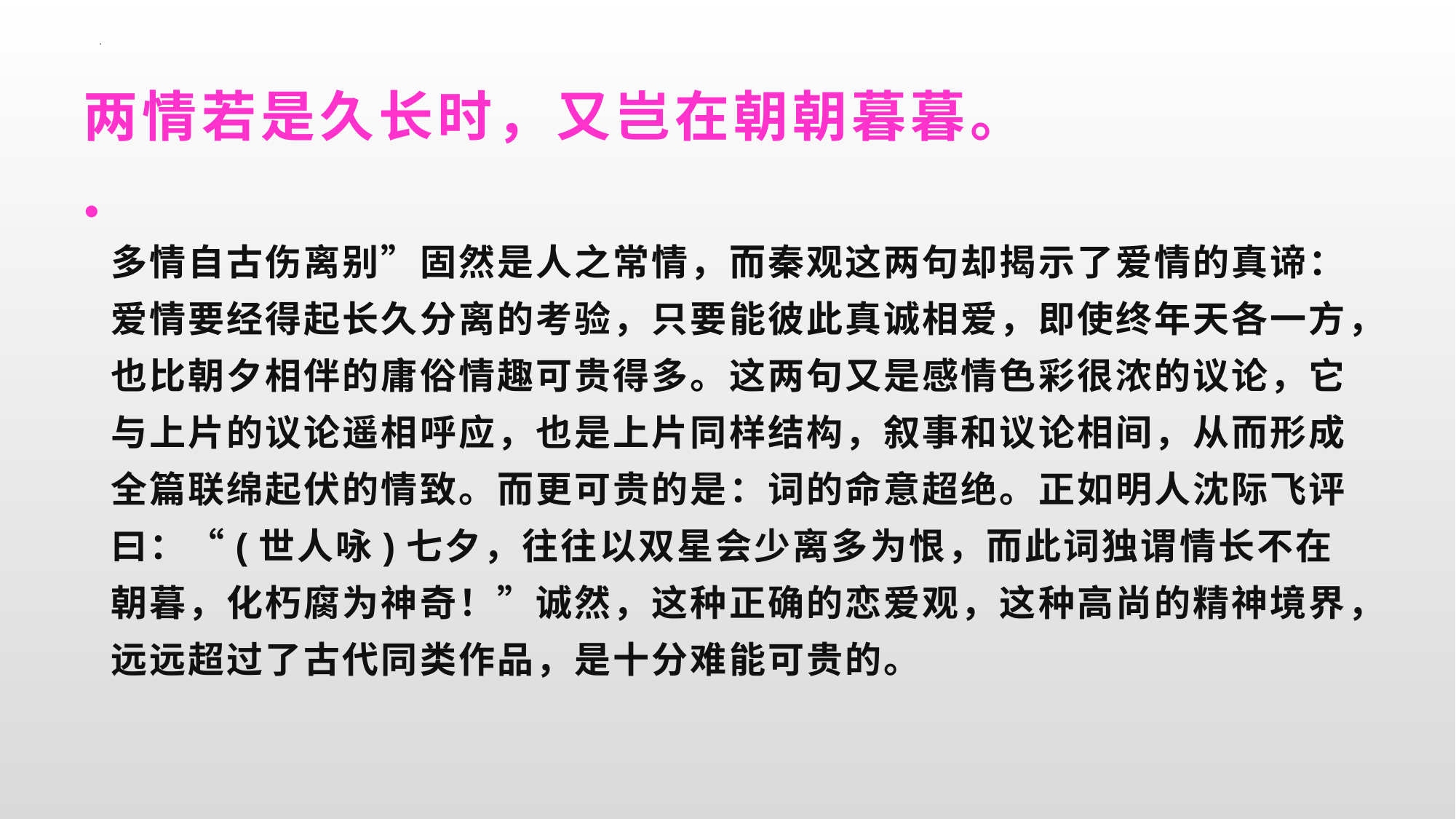

# 两情若是久长时，又岂在朝朝暮暮。
多情自古伤离别”固然是人之常情，而秦观这两句却揭示了爱情的真谛：爱情要经得起长久分离的考验，只要能彼此真诚相爱，即使终年天各一方，也比朝夕相伴的庸俗情趣可贵得多。这两句又是感情色彩很浓的议论，它与上片的议论遥相呼应，也是上片同样结构，叙事和议论相间，从而形成全篇联绵起伏的情致。而更可贵的是：词的命意超绝。正如明人沈际飞评曰：“(世人咏)七夕，往往以双星会少离多为恨，而此词独谓情长不在朝暮，化朽腐为神奇！”诚然，这种正确的恋爱观，这种高尚的精神境界，远远超过了古代同类作品，是十分难能可贵的。